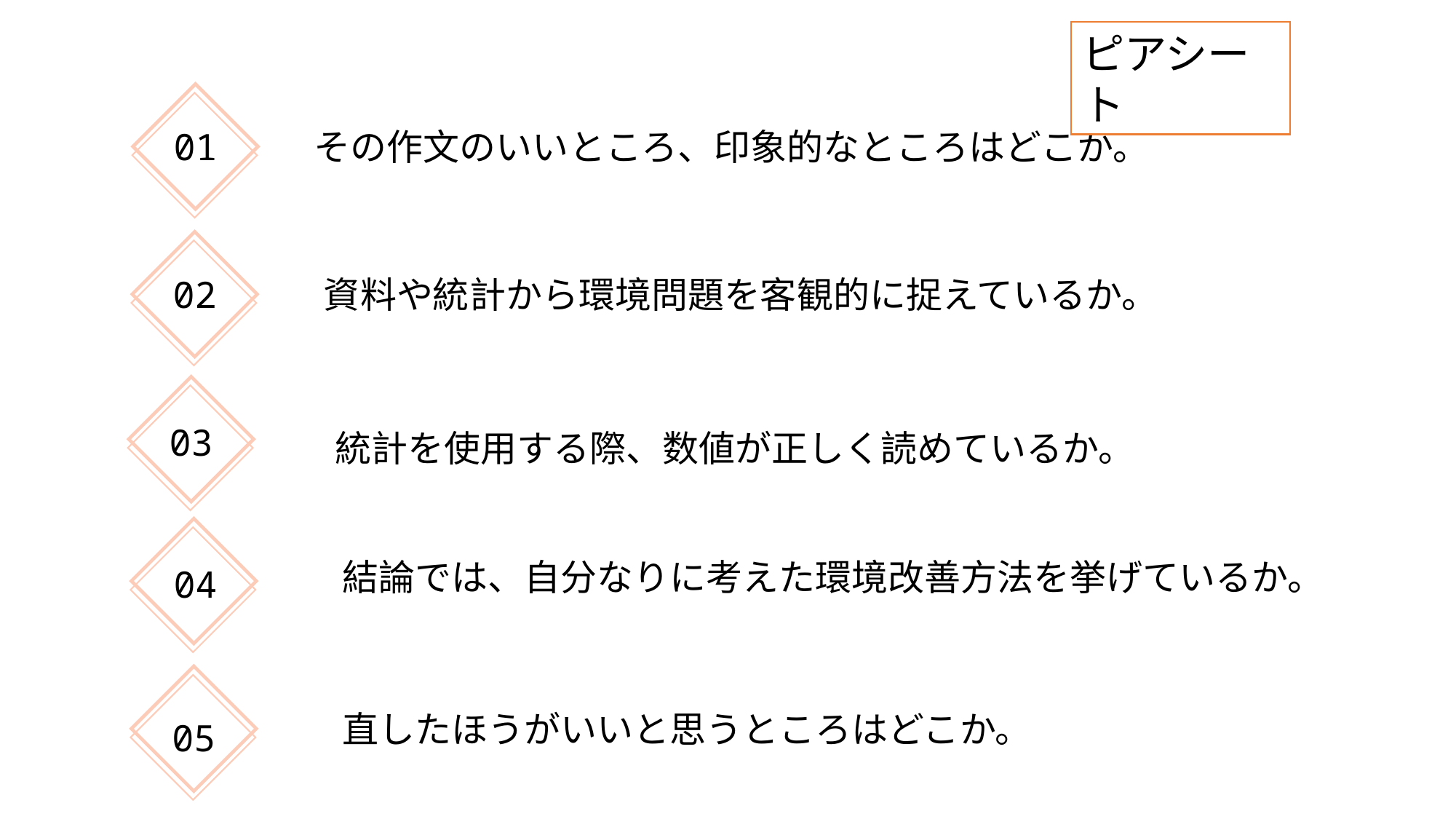

ピアシート

その作文のいいところ、印象的なところはどこか。
01

02
資料や統計から環境問題を客観的に捉えているか。

03
統計を使用する際、数値が正しく読めているか。

結論では、自分なりに考えた環境改善方法を挙げているか。
04

直したほうがいいと思うところはどこか。
05